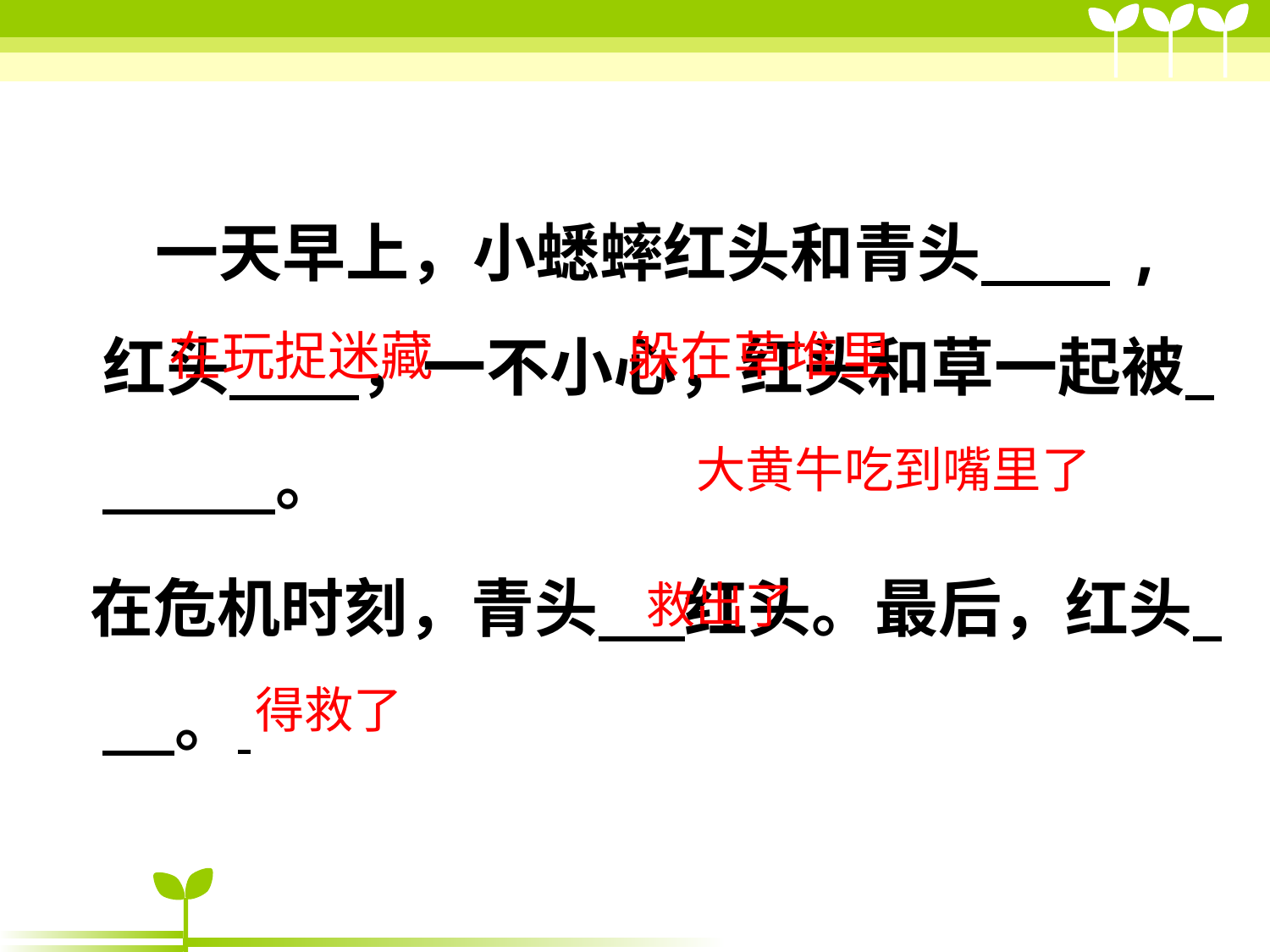

#
         一天早上，小蟋蟀红头和青头         ,红头         ，一不小心，红头和草一起被               。
  在危机时刻，青头      红头。最后，红头        。

躲在草堆里
在玩捉迷藏
大黄牛吃到嘴里了
救出了
得救了